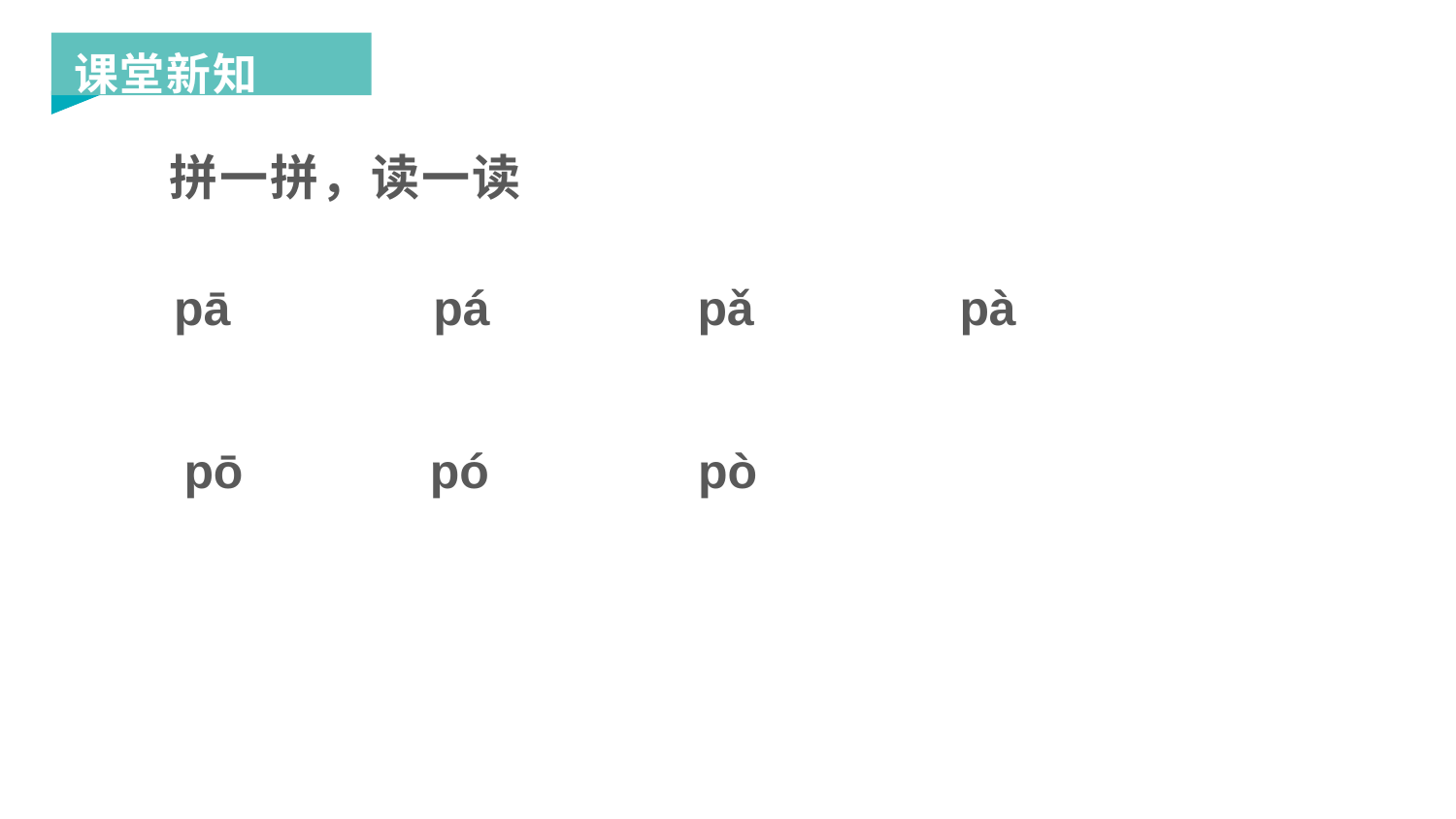

课堂新知

拼一拼，读一读
pā
pá
pǎ
pà
pō
pó
pò